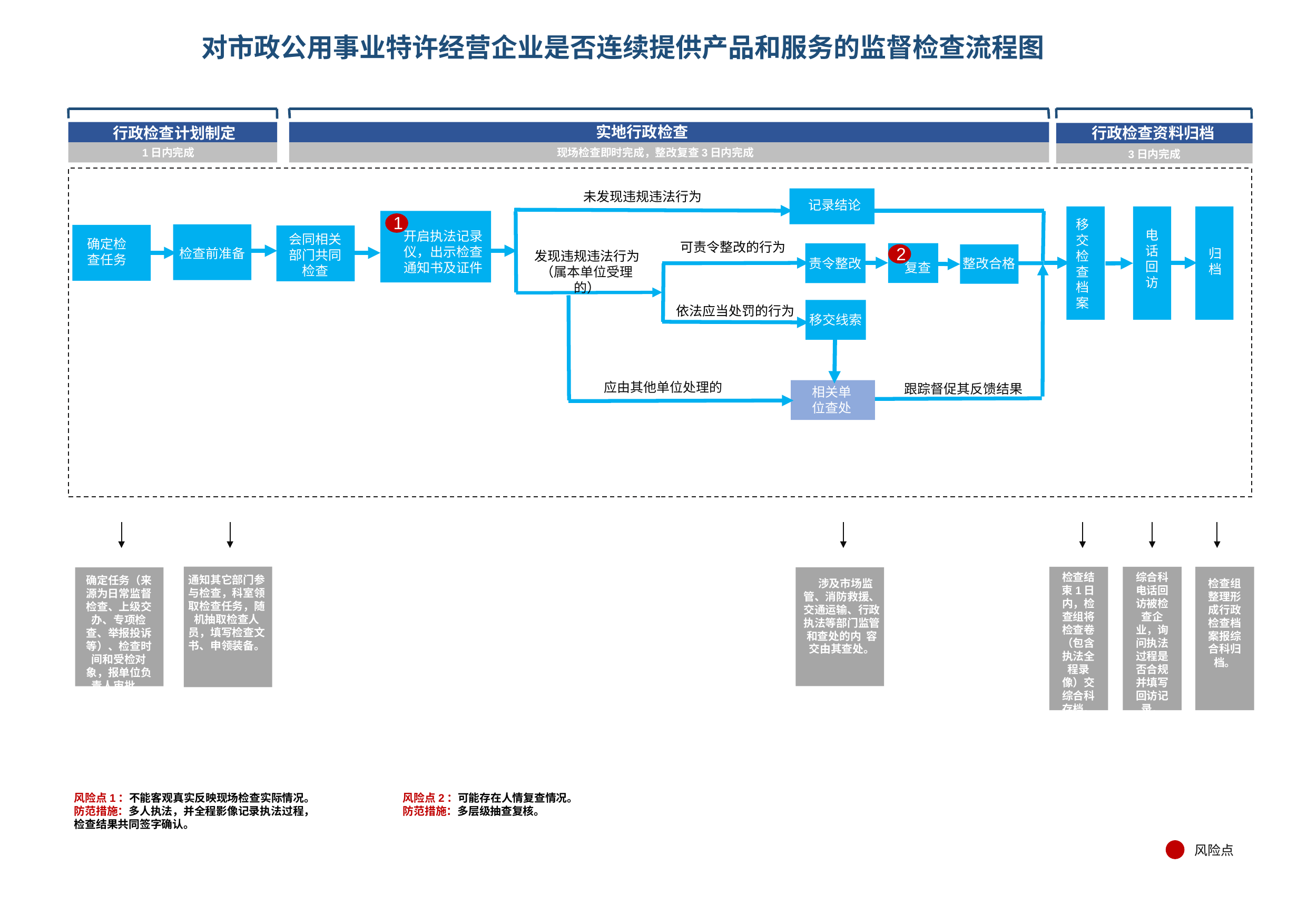

# 对市政公用事业特许经营企业是否连续提供产品和服务的监督检查流程图
实地行政检查
行政检查资料归档

行政检查计划制定

1日内完成
现场检查即时完成，整改复查3日内完成

3日内完成

未发现违规违法行为

记录结论

1

移交检查档案
电话回访
开启执法记录仪，出示检查通知书及证件

会同相关部门共同检查
确定检查任务
可责令整改的行为

2

检查前准备
归档

发现违规违法行为（属本单位受理的）

责令整改
整改合格
复查
依法应当处罚的行为

移交线索
应由其他单位处理的
跟踪督促其反馈结果

相关单位查处

检查结束1日内，检查组将检查卷（包含执法全程录像）交综合科存档。

综合科电话回访被检查企业，询问执法过程是否合规并填写回访记录。

通知其它部门参与检查，科室领取检查任务，随机抽取检查人员，填写检查文书、申领装备。

确定任务（来源为日常监督检查、上级交办、专项检查、举报投诉等）、检查时间和受检对象，报单位负责人审批。
  涉及市场监管、消防救援、交通运输、行政执法等部门监管和查处的内  容交由其查处。

检查组整理形成行政检查档案报综合科归档。
风险点1：不能客观真实反映现场检查实际情况。
防范措施：多人执法，并全程影像记录执法过程，检查结果共同签字确认。

风险点2：可能存在人情复查情况。
防范措施：多层级抽查复核。

风险点